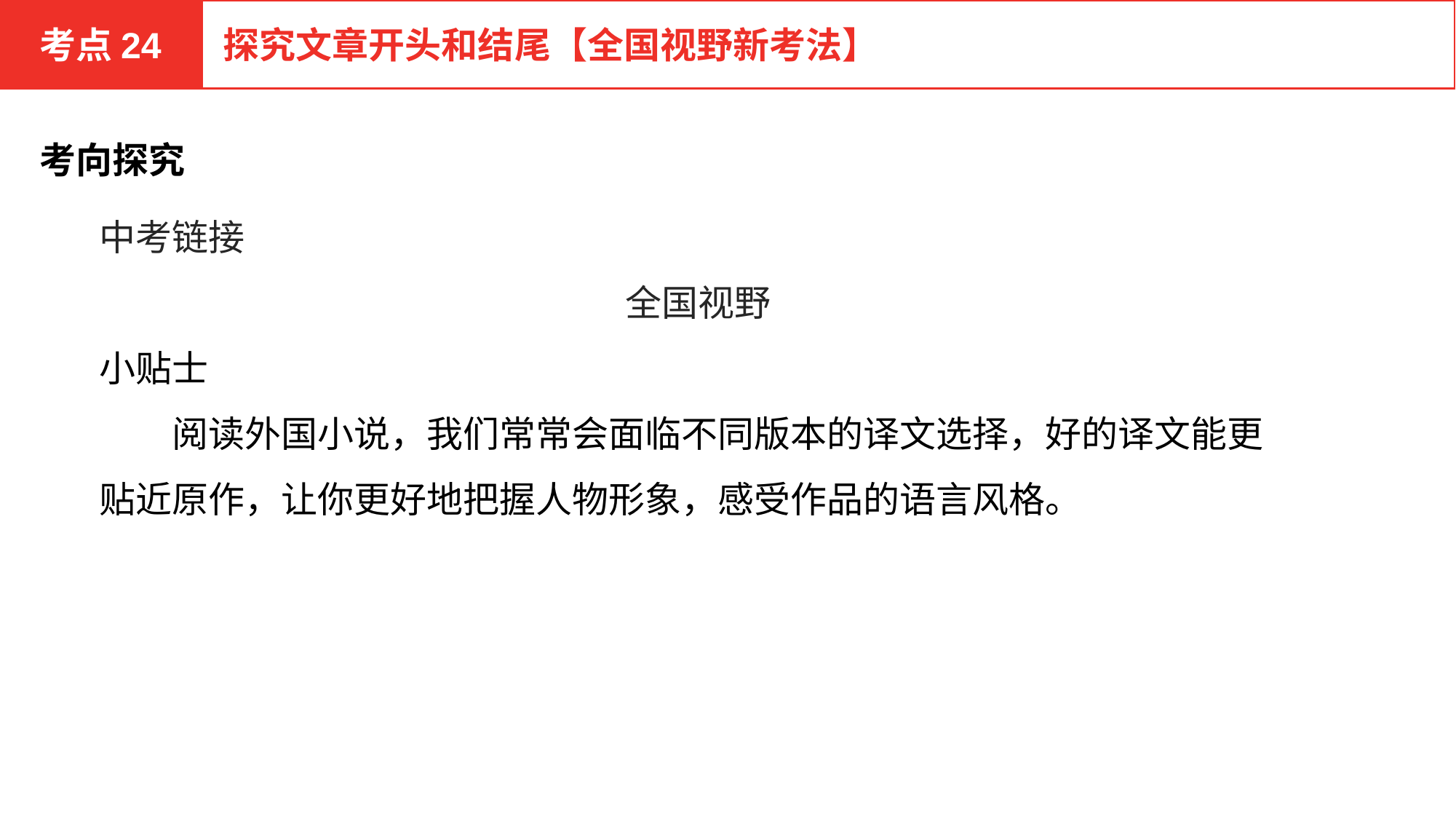

考点24
探究文章开头和结尾【全国视野新考法】
考向探究
中考链接
全国视野
小贴士
　　阅读外国小说，我们常常会面临不同版本的译文选择，好的译文能更贴近原作，让你更好地把握人物形象，感受作品的语言风格。